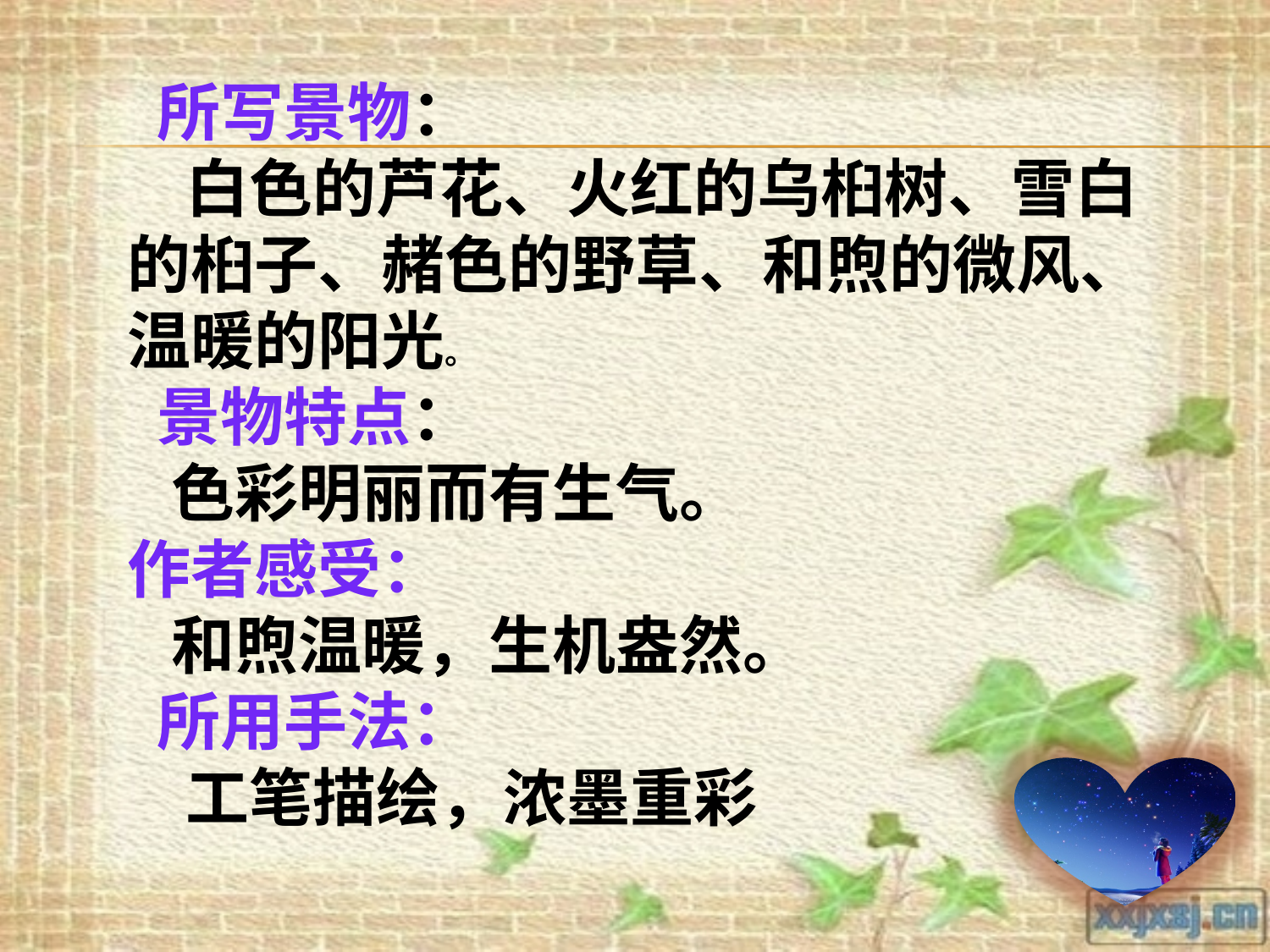

所写景物：
   白色的芦花、火红的乌桕树、雪白的桕子、赭色的野草、和煦的微风、温暖的阳光。
 景物特点：
  色彩明丽而有生气。
作者感受：
  和煦温暖，生机盎然。
 所用手法：
   工笔描绘，浓墨重彩